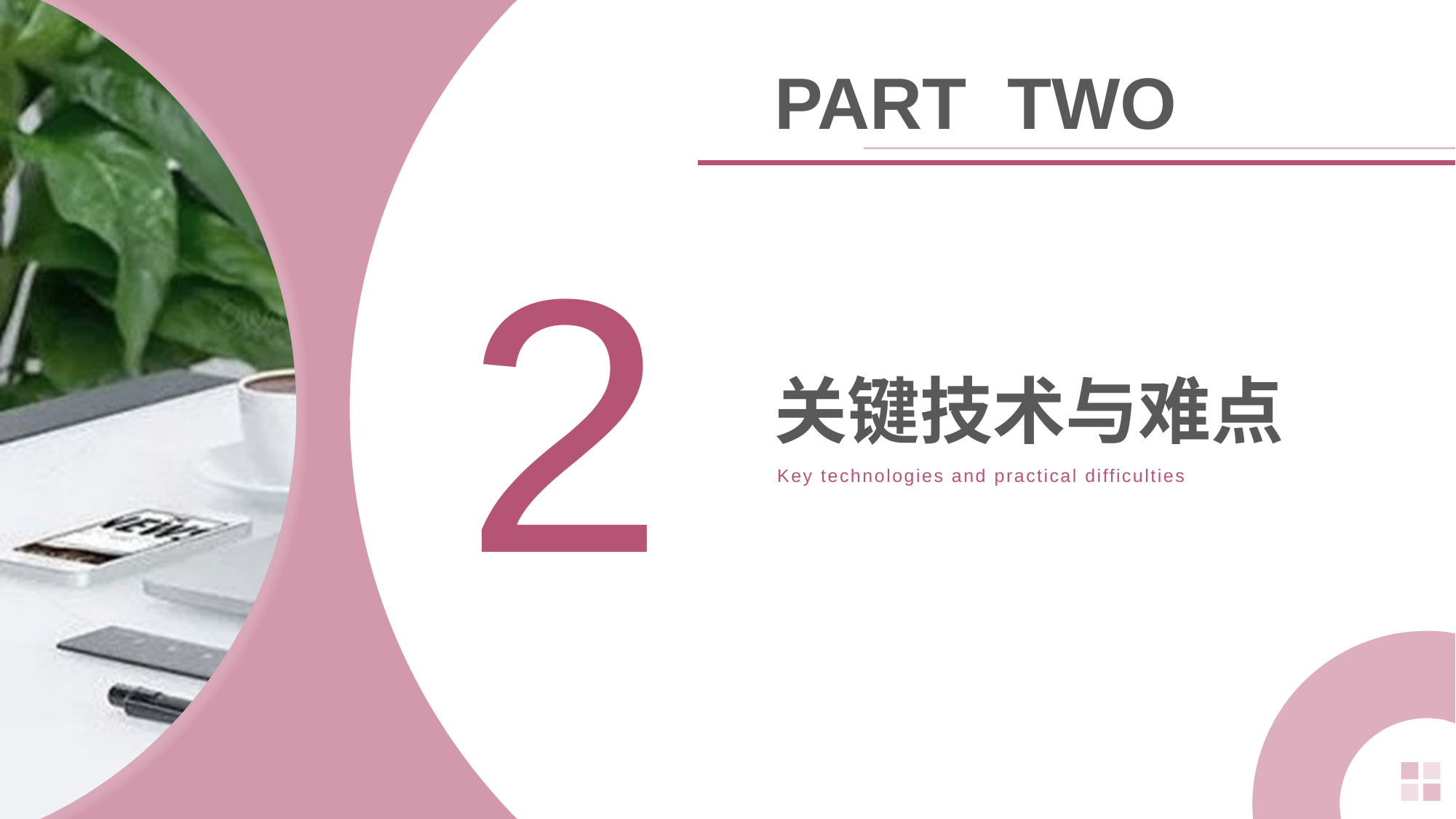

PART  TWO
2
关键技术与难点
Key technologies and practical difficulties